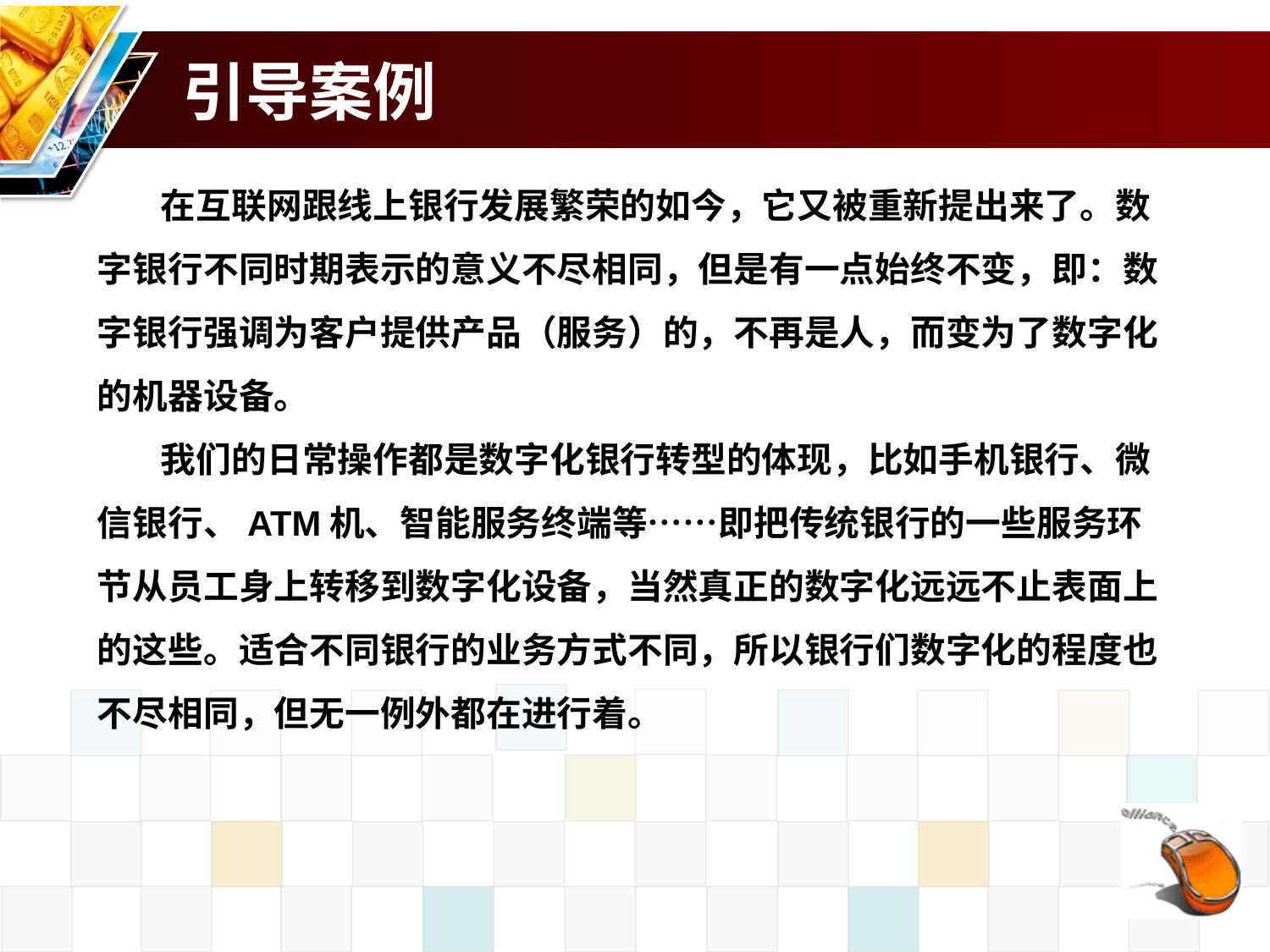

# 引导案例
在互联网跟线上银行发展繁荣的如今，它又被重新提出来了。数字银行不同时期表示的意义不尽相同，但是有一点始终不变，即：数字银行强调为客户提供产品（服务）的，不再是人，而变为了数字化的机器设备。
我们的日常操作都是数字化银行转型的体现，比如手机银行、微信银行、ATM机、智能服务终端等……即把传统银行的一些服务环节从员工身上转移到数字化设备，当然真正的数字化远远不止表面上的这些。适合不同银行的业务方式不同，所以银行们数字化的程度也不尽相同，但无一例外都在进行着。